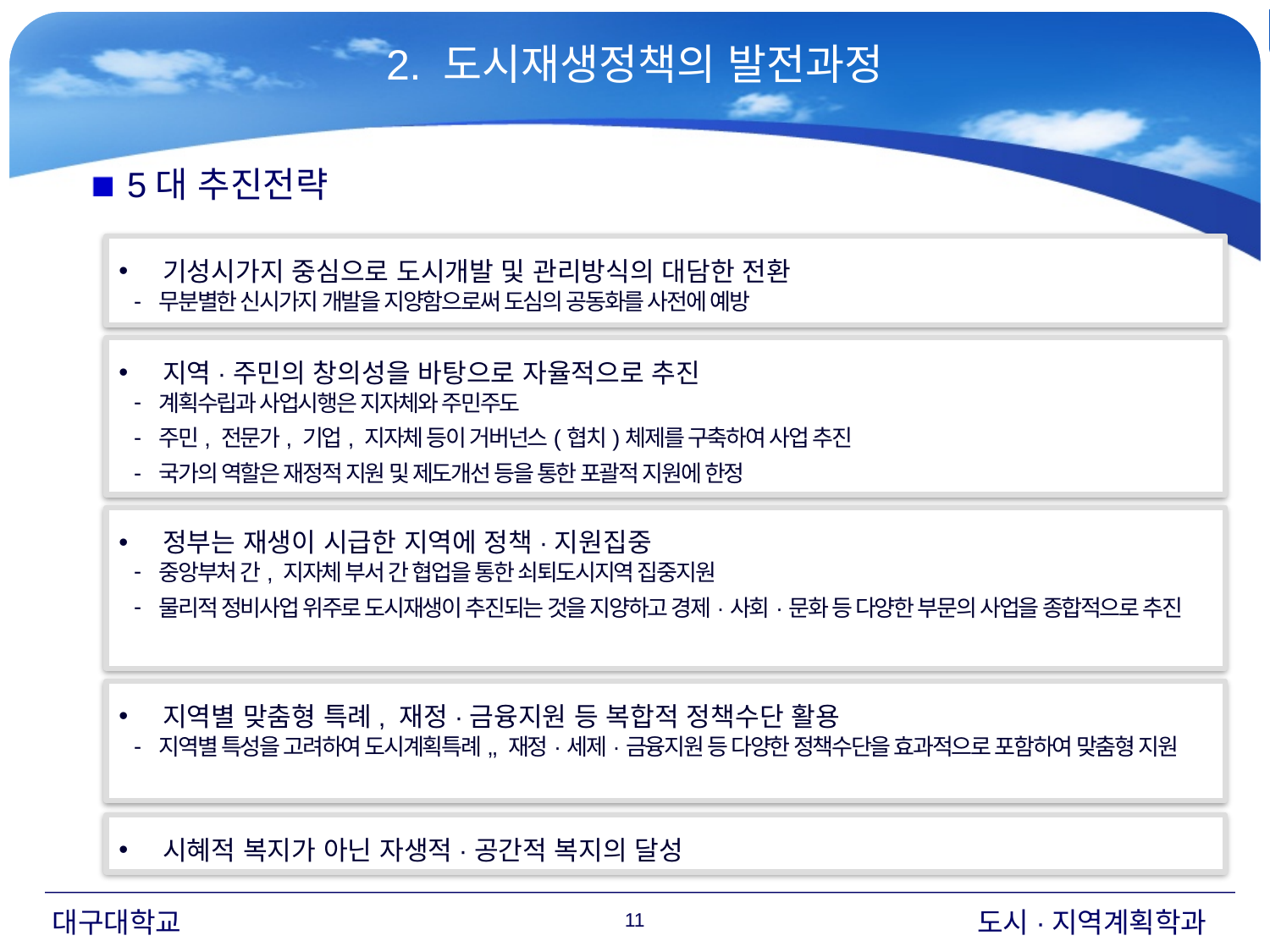

2. 도시재생정책의 발전과정
 5대 추진전략
 기성시가지 중심으로 도시개발 및 관리방식의 대담한 전환
무분별한 신시가지 개발을 지양함으로써 도심의 공동화를 사전에 예방
 지역·주민의 창의성을 바탕으로 자율적으로 추진
계획수립과 사업시행은 지자체와 주민주도
주민, 전문가, 기업, 지자체 등이 거버넌스(협치)체제를 구축하여 사업 추진
국가의 역할은 재정적 지원 및 제도개선 등을 통한 포괄적 지원에 한정
 정부는 재생이 시급한 지역에 정책·지원집중
중앙부처 간, 지자체 부서 간 협업을 통한 쇠퇴도시지역 집중지원
물리적 정비사업 위주로 도시재생이 추진되는 것을 지양하고 경제·사회·문화 등 다양한 부문의 사업을 종합적으로 추진
 지역별 맞춤형 특례, 재정·금융지원 등 복합적 정책수단 활용
지역별 특성을 고려하여 도시계획특례,, 재정·세제·금융지원 등 다양한 정책수단을 효과적으로 포함하여 맞춤형 지원
 시혜적 복지가 아닌 자생적·공간적 복지의 달성